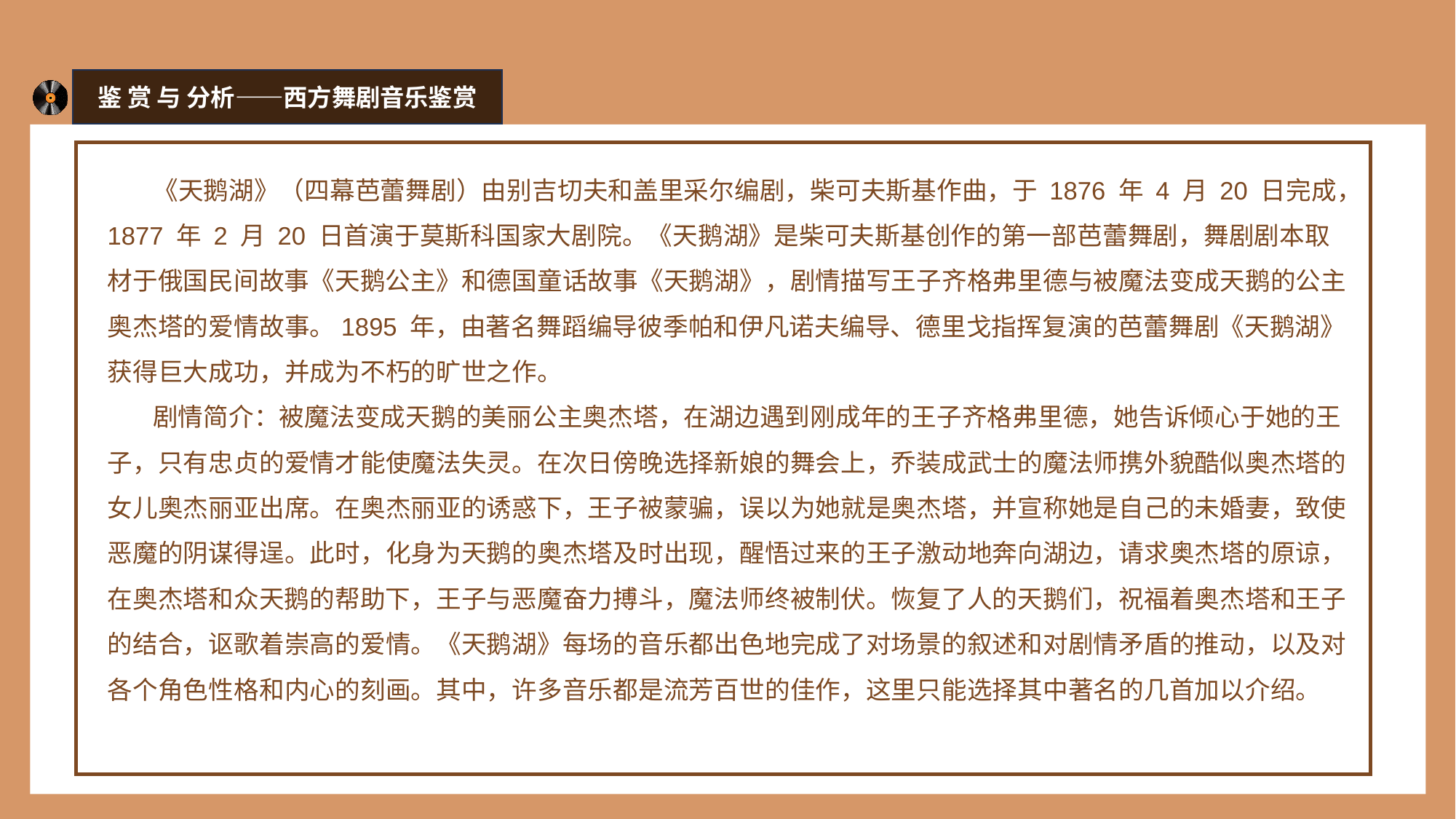

鉴 赏 与 分析——西方舞剧音乐鉴赏

       《天鹅湖》（四幕芭蕾舞剧）由别吉切夫和盖里采尔编剧，柴可夫斯基作曲，于 1876 年 4 月 20 日完成，1877 年 2 月 20 日首演于莫斯科国家大剧院。《天鹅湖》是柴可夫斯基创作的第一部芭蕾舞剧，舞剧剧本取材于俄国民间故事《天鹅公主》和德国童话故事《天鹅湖》，剧情描写王子齐格弗里德与被魔法变成天鹅的公主奥杰塔的爱情故事。1895 年，由著名舞蹈编导彼季帕和伊凡诺夫编导、德里戈指挥复演的芭蕾舞剧《天鹅湖》获得巨大成功，并成为不朽的旷世之作。
       剧情简介：被魔法变成天鹅的美丽公主奥杰塔，在湖边遇到刚成年的王子齐格弗里德，她告诉倾心于她的王子，只有忠贞的爱情才能使魔法失灵。在次日傍晚选择新娘的舞会上，乔装成武士的魔法师携外貌酷似奥杰塔的女儿奥杰丽亚出席。在奥杰丽亚的诱惑下，王子被蒙骗，误以为她就是奥杰塔，并宣称她是自己的未婚妻，致使恶魔的阴谋得逞。此时，化身为天鹅的奥杰塔及时出现，醒悟过来的王子激动地奔向湖边，请求奥杰塔的原谅，在奥杰塔和众天鹅的帮助下，王子与恶魔奋力搏斗，魔法师终被制伏。恢复了人的天鹅们，祝福着奥杰塔和王子的结合，讴歌着崇高的爱情。《天鹅湖》每场的音乐都出色地完成了对场景的叙述和对剧情矛盾的推动，以及对各个角色性格和内心的刻画。其中，许多音乐都是流芳百世的佳作，这里只能选择其中著名的几首加以介绍。